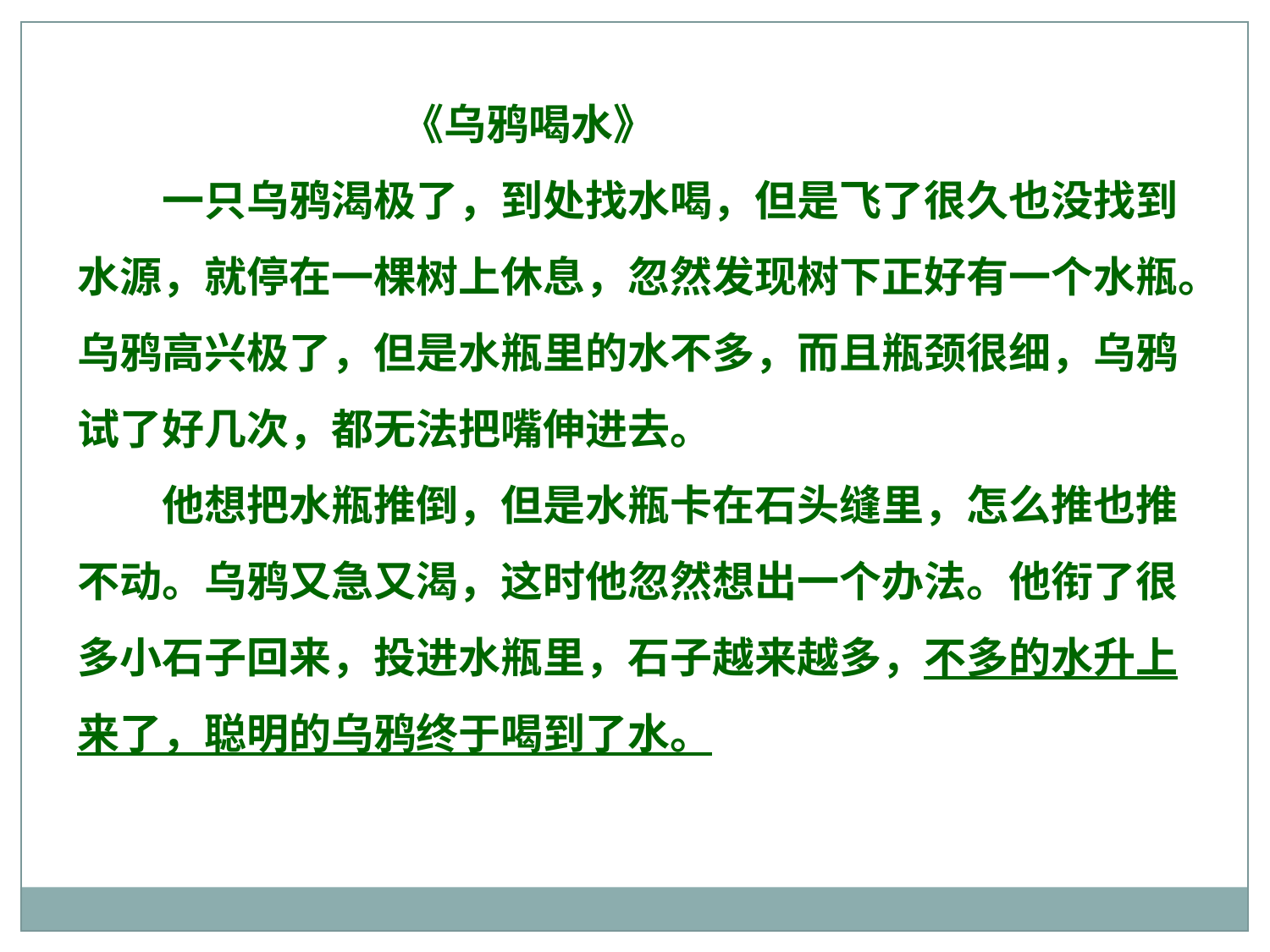

《乌鸦喝水》
　　一只乌鸦渴极了，到处找水喝，但是飞了很久也没找到水源，就停在一棵树上休息，忽然发现树下正好有一个水瓶。乌鸦高兴极了，但是水瓶里的水不多，而且瓶颈很细，乌鸦试了好几次，都无法把嘴伸进去。
　　他想把水瓶推倒，但是水瓶卡在石头缝里，怎么推也推不动。乌鸦又急又渴，这时他忽然想出一个办法。他衔了很多小石子回来，投进水瓶里，石子越来越多，不多的水升上来了，聪明的乌鸦终于喝到了水。